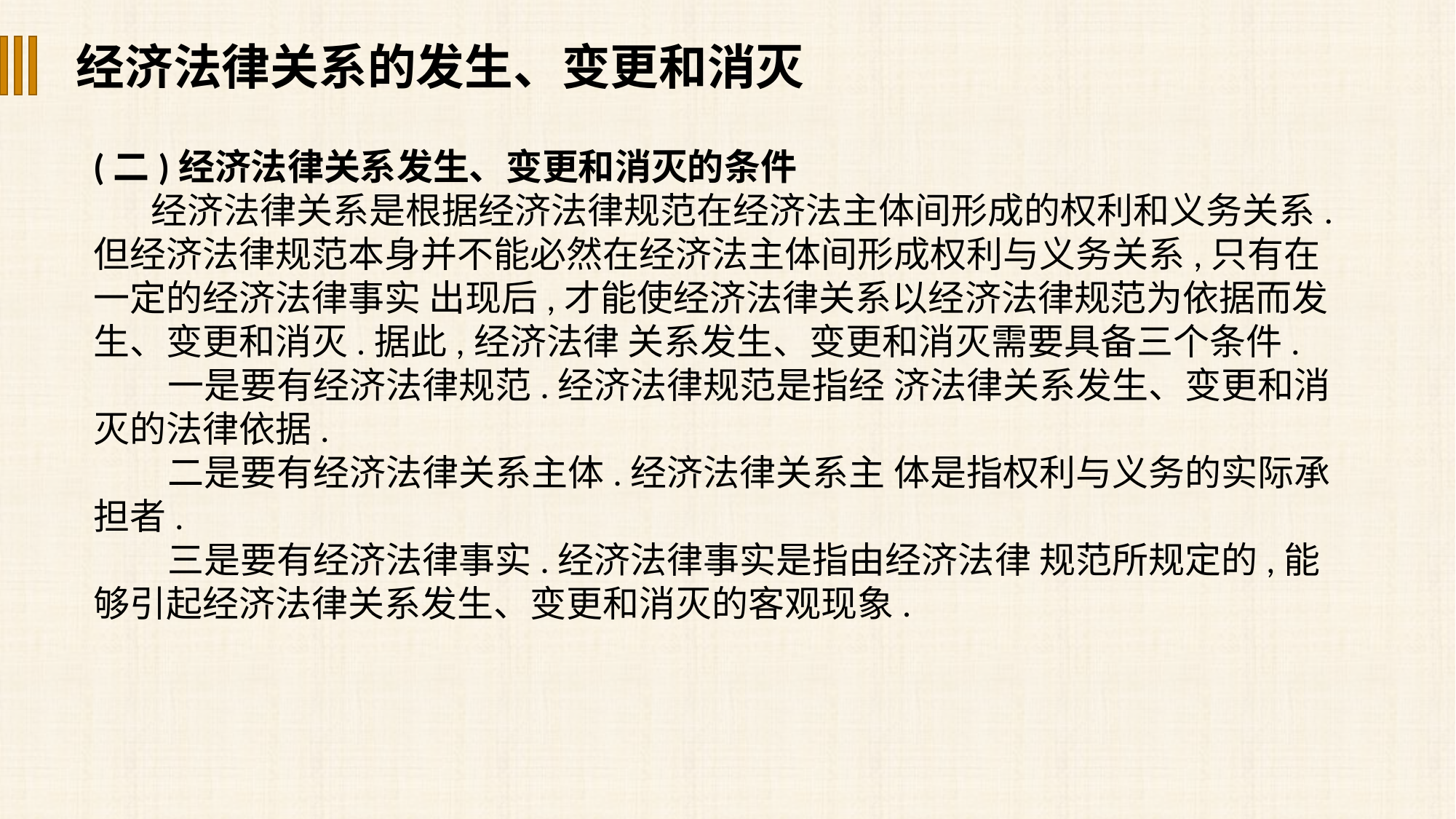

经济法律关系的发生、变更和消灭

(二)经济法律关系发生、变更和消灭的条件
      经济法律关系是根据经济法律规范在经济法主体间形成的权利和义务关系.但经济法律规范本身并不能必然在经济法主体间形成权利与义务关系,只有在一定的经济法律事实 出现后,才能使经济法律关系以经济法律规范为依据而发生、变更和消灭.据此,经济法律 关系发生、变更和消灭需要具备三个条件.
一是要有经济法律规范.经济法律规范是指经 济法律关系发生、变更和消灭的法律依据.
二是要有经济法律关系主体.经济法律关系主 体是指权利与义务的实际承担者.
三是要有经济法律事实.经济法律事实是指由经济法律 规范所规定的,能够引起经济法律关系发生、变更和消灭的客观现象.